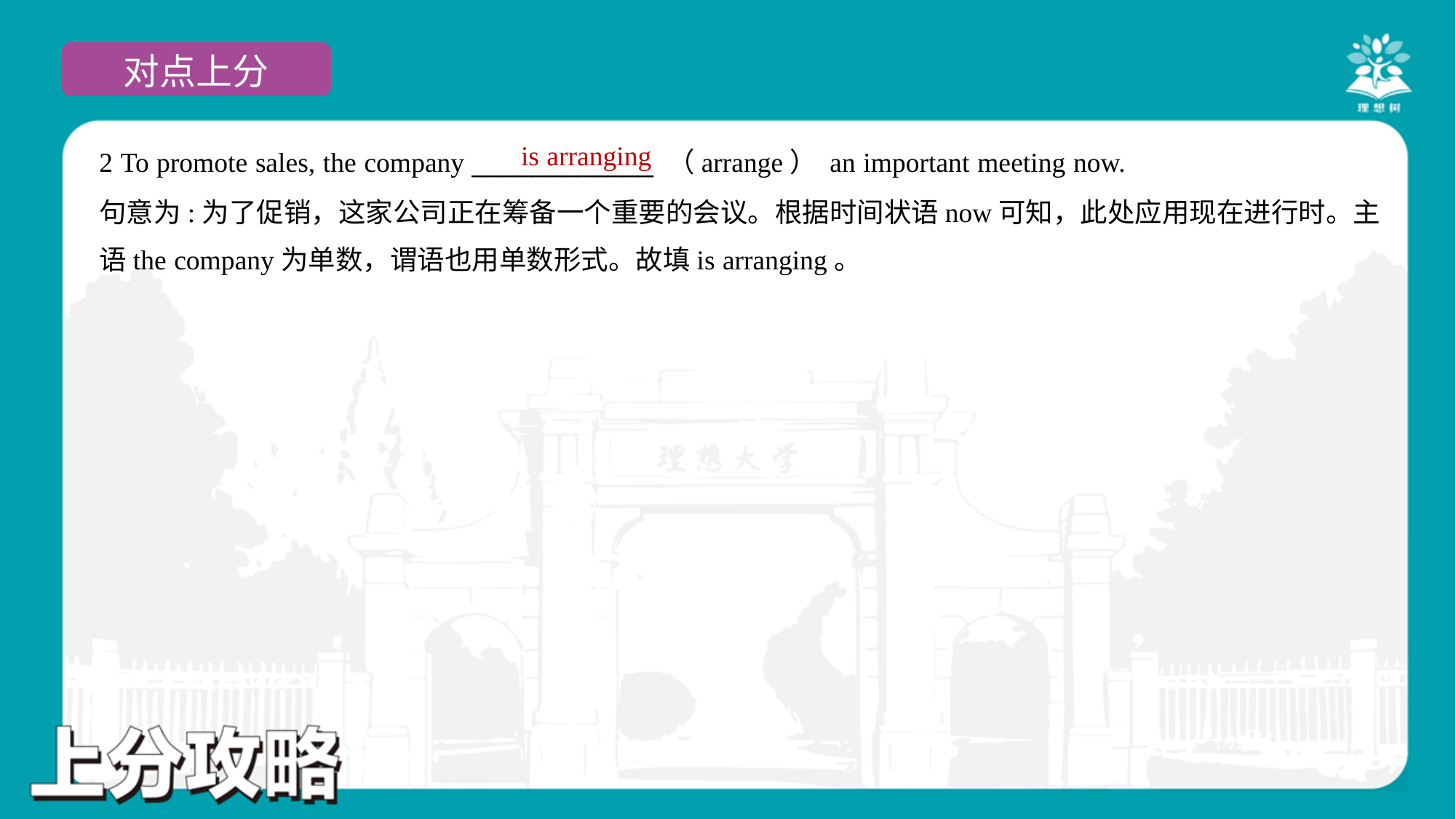

is arranging
2 To promote sales, the company ____________ （arrange） an important meeting now.
句意为:为了促销，这家公司正在筹备一个重要的会议。根据时间状语now可知，此处应用现在进行时。主
语the company为单数，谓语也用单数形式。故填is arranging。